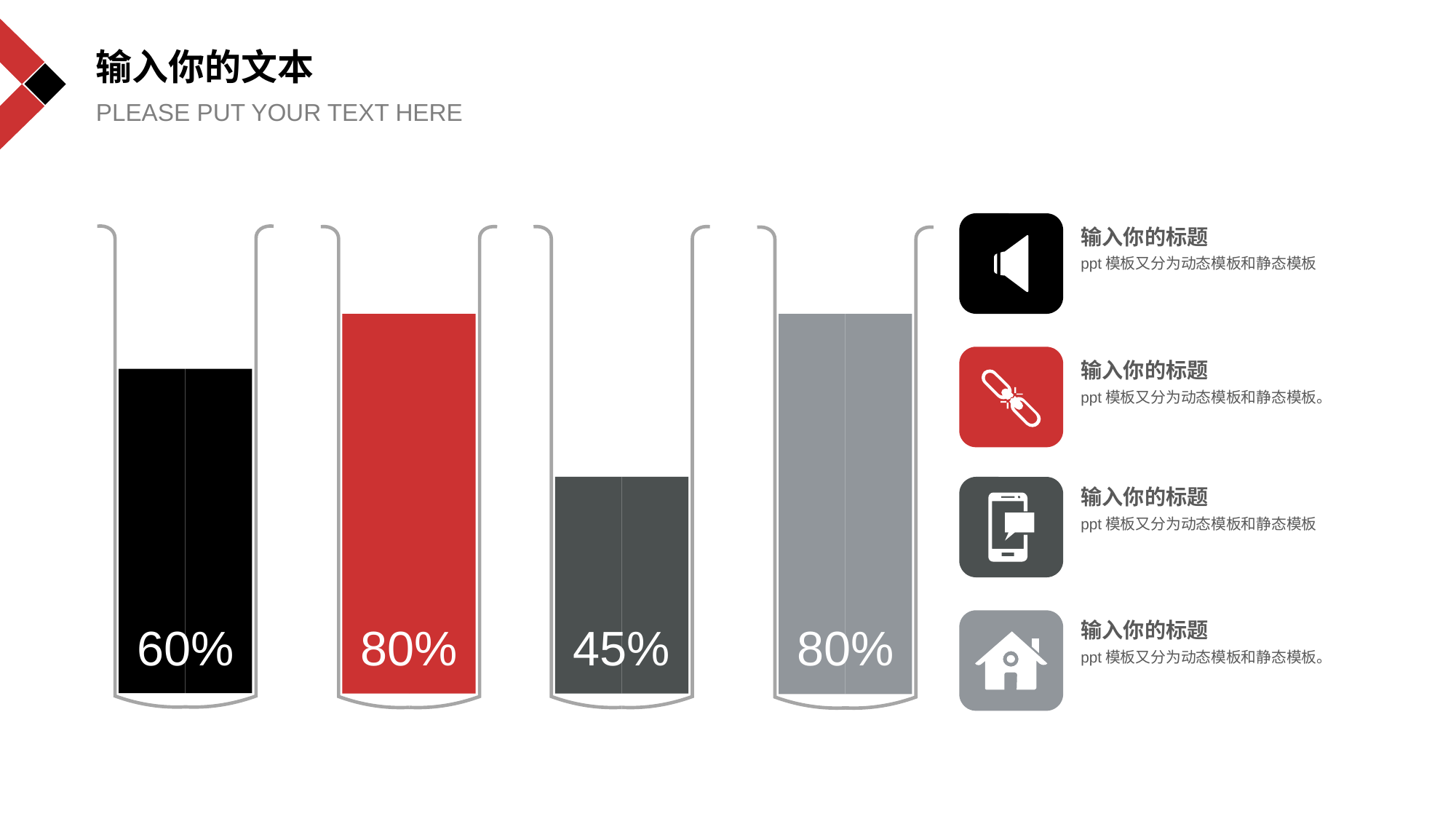

输入你的文本
PLEASE PUT YOUR TEXT HERE
输入你的标题
ppt模板又分为动态模板和静态模板

输入你的标题
ppt模板又分为动态模板和静态模板。

输入你的标题
ppt模板又分为动态模板和静态模板

输入你的标题
ppt模板又分为动态模板和静态模板。

60%
80%
45%
80%